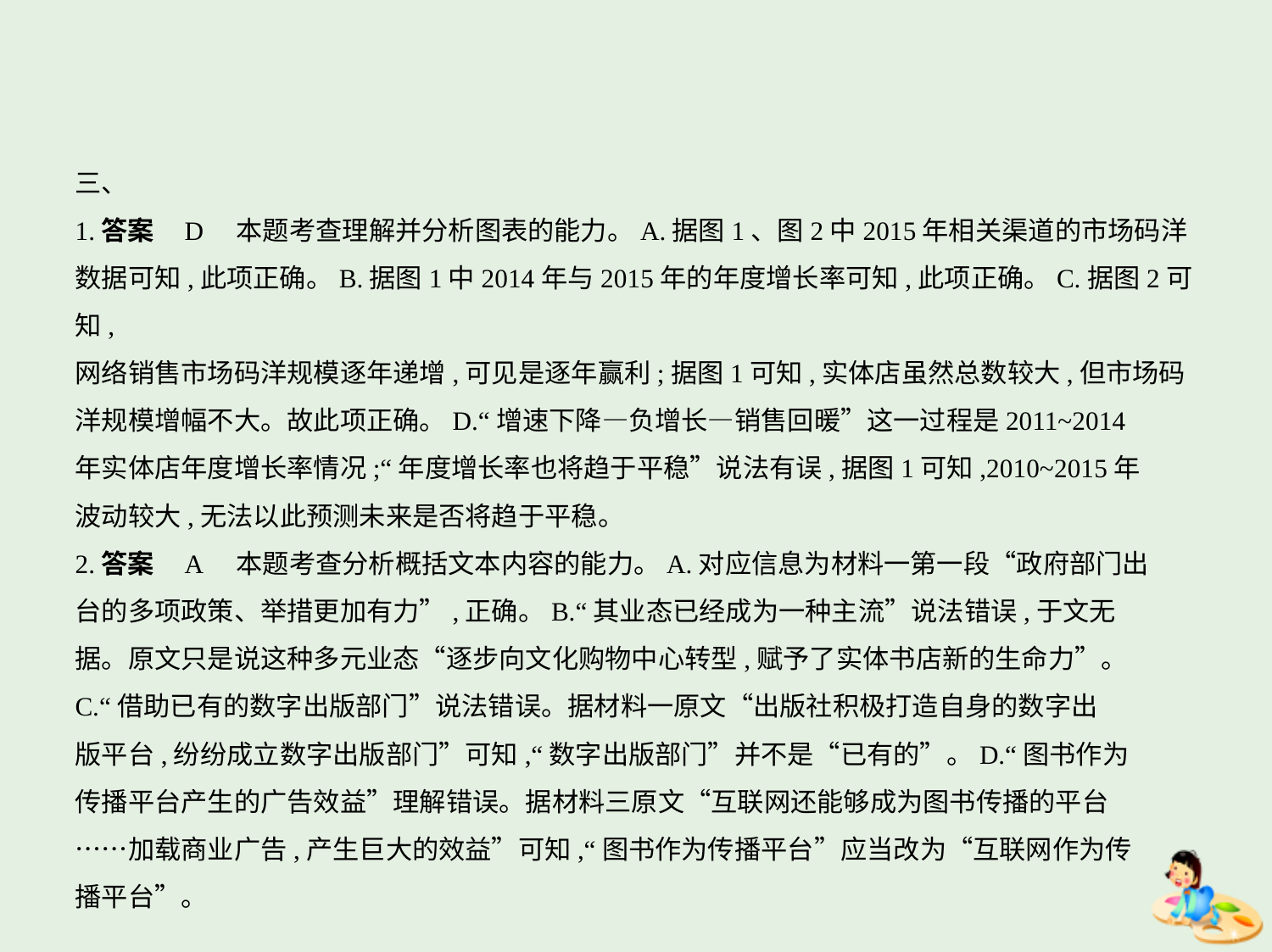

三、
1.答案    D　本题考查理解并分析图表的能力。A.据图1、图2中2015年相关渠道的市场码洋
数据可知,此项正确。B.据图1中2014年与2015年的年度增长率可知,此项正确。C.据图2可知,
网络销售市场码洋规模逐年递增,可见是逐年赢利;据图1可知,实体店虽然总数较大,但市场码
洋规模增幅不大。故此项正确。D.“增速下降—负增长—销售回暖”这一过程是2011~2014
年实体店年度增长率情况;“年度增长率也将趋于平稳”说法有误,据图1可知,2010~2015年
波动较大,无法以此预测未来是否将趋于平稳。
2.答案    A　本题考查分析概括文本内容的能力。A.对应信息为材料一第一段“政府部门出
台的多项政策、举措更加有力”,正确。B.“其业态已经成为一种主流”说法错误,于文无
据。原文只是说这种多元业态“逐步向文化购物中心转型,赋予了实体书店新的生命力”。
C.“借助已有的数字出版部门”说法错误。据材料一原文“出版社积极打造自身的数字出
版平台,纷纷成立数字出版部门”可知,“数字出版部门”并不是“已有的”。D.“图书作为
传播平台产生的广告效益”理解错误。据材料三原文“互联网还能够成为图书传播的平台
……加载商业广告,产生巨大的效益”可知,“图书作为传播平台”应当改为“互联网作为传
播平台”。